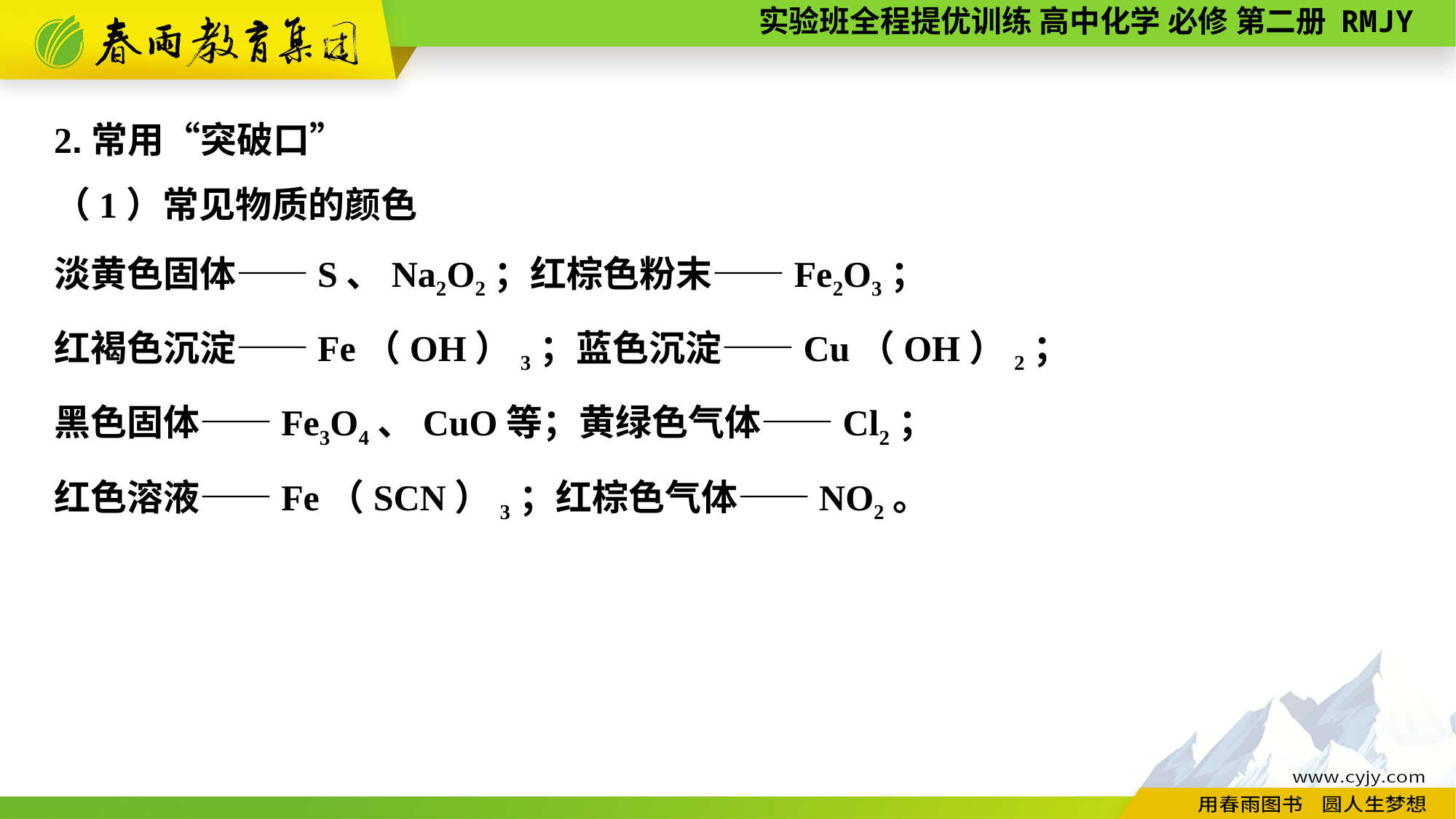

2.常用“突破口”
（1）常见物质的颜色
淡黄色固体——S、Na2O2；红棕色粉末——Fe2O3；
红褐色沉淀——Fe（OH）3；蓝色沉淀——Cu（OH）2；
黑色固体——Fe3O4、CuO等；黄绿色气体——Cl2；
红色溶液——Fe（SCN）3；红棕色气体——NO2。